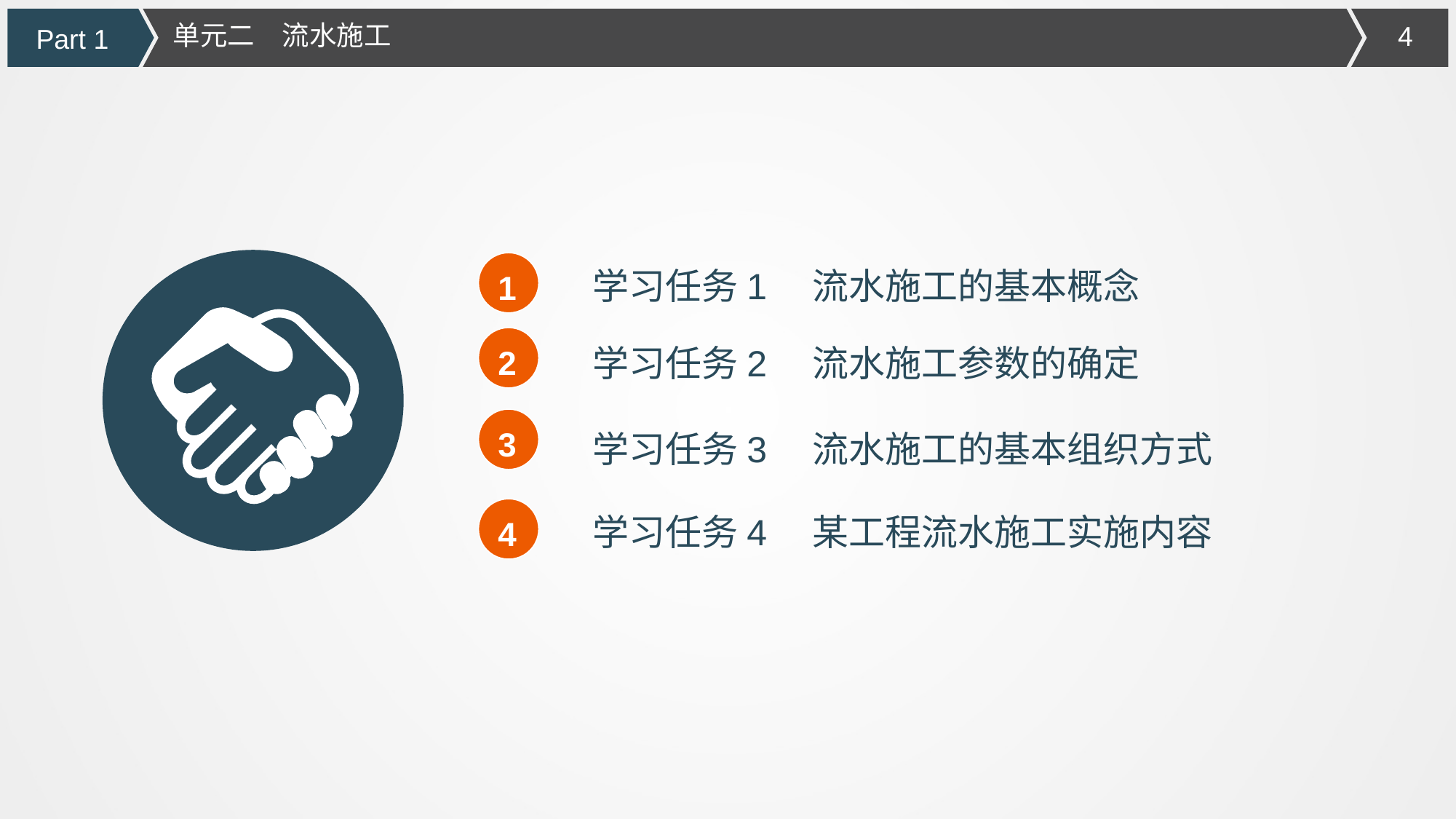

单元二　流水施工
Part 1

1
学习任务1　流水施工的基本概念
2
学习任务2　流水施工参数的确定
3
学习任务3　流水施工的基本组织方式
4
学习任务4　某工程流水施工实施内容